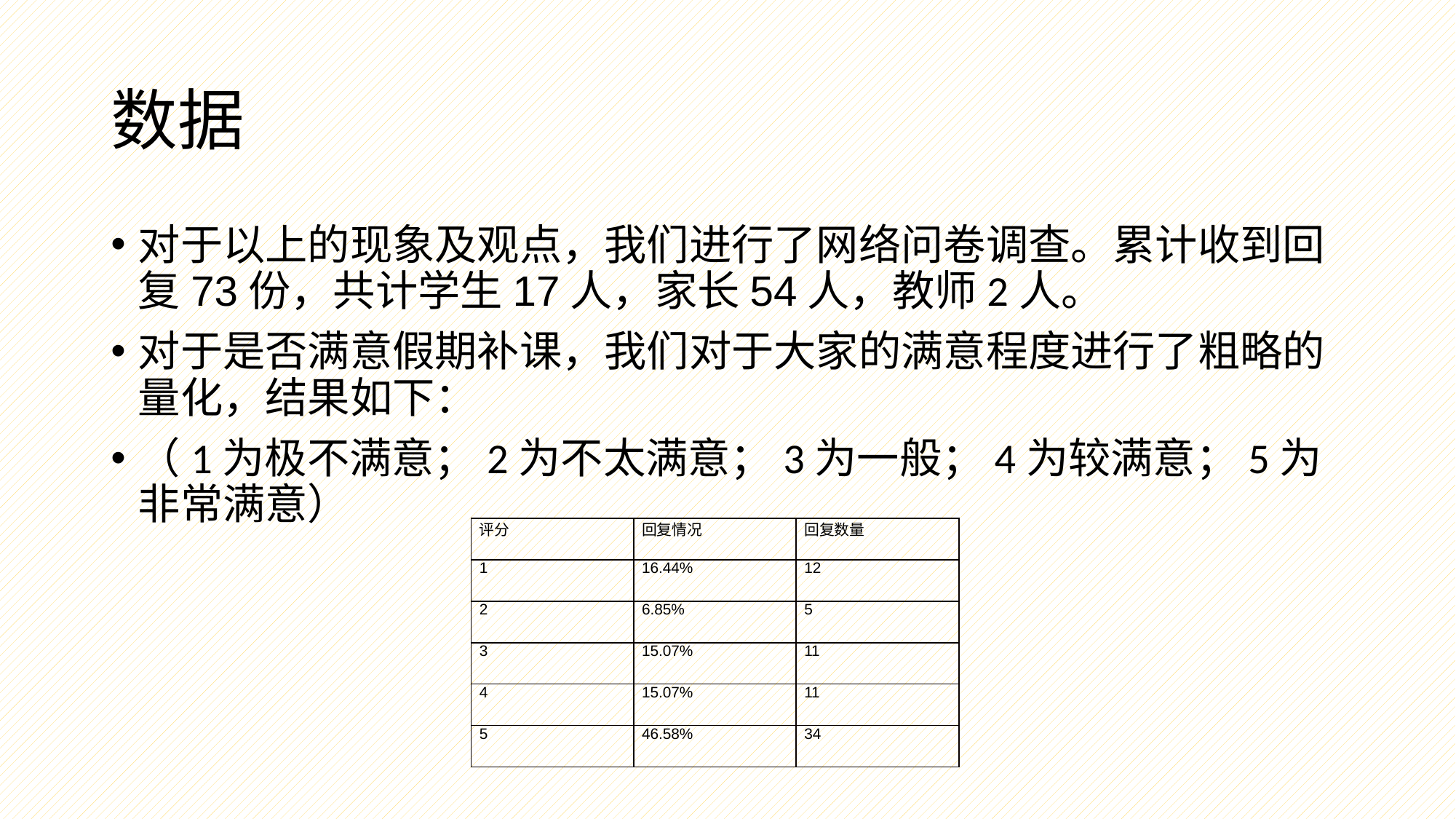

# 数据
对于以上的现象及观点，我们进行了网络问卷调查。累计收到回复73份，共计学生17人，家长54人，教师2人。
对于是否满意假期补课，我们对于大家的满意程度进行了粗略的量化，结果如下：
（1为极不满意；2为不太满意；3为一般；4为较满意；5为非常满意）

| 评分 | 回复情况 | 回复数量 |
| --- | --- | --- |
| 1 | 16.44% | 12 |
| 2 | 6.85% | 5 |
| 3 | 15.07% | 11 |
| 4 | 15.07% | 11 |
| 5 | 46.58% | 34 |